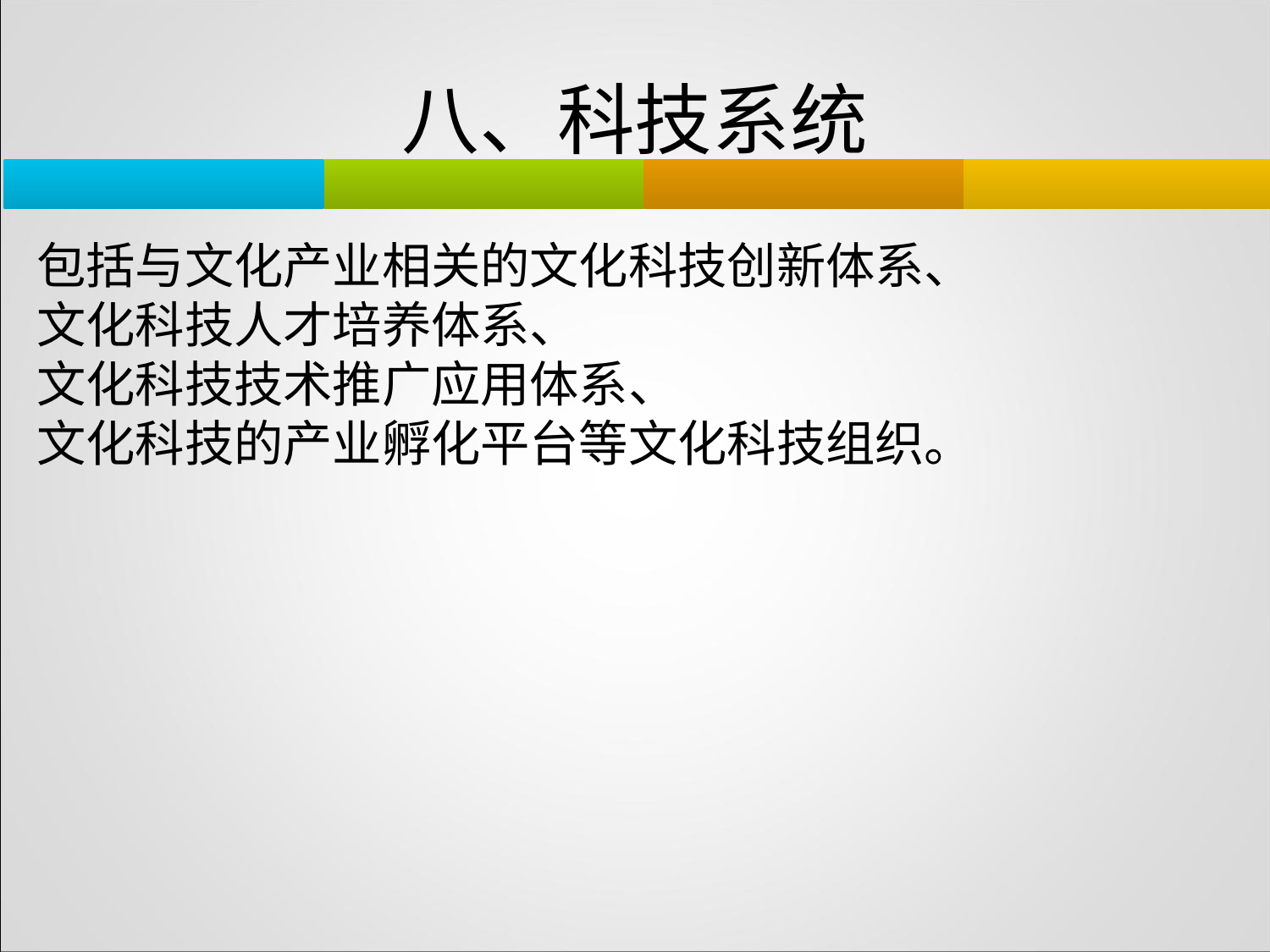

八、科技系统

包括与文化产业相关的文化科技创新体系、
文化科技人才培养体系、
文化科技技术推广应用体系、
文化科技的产业孵化平台等文化科技组织。